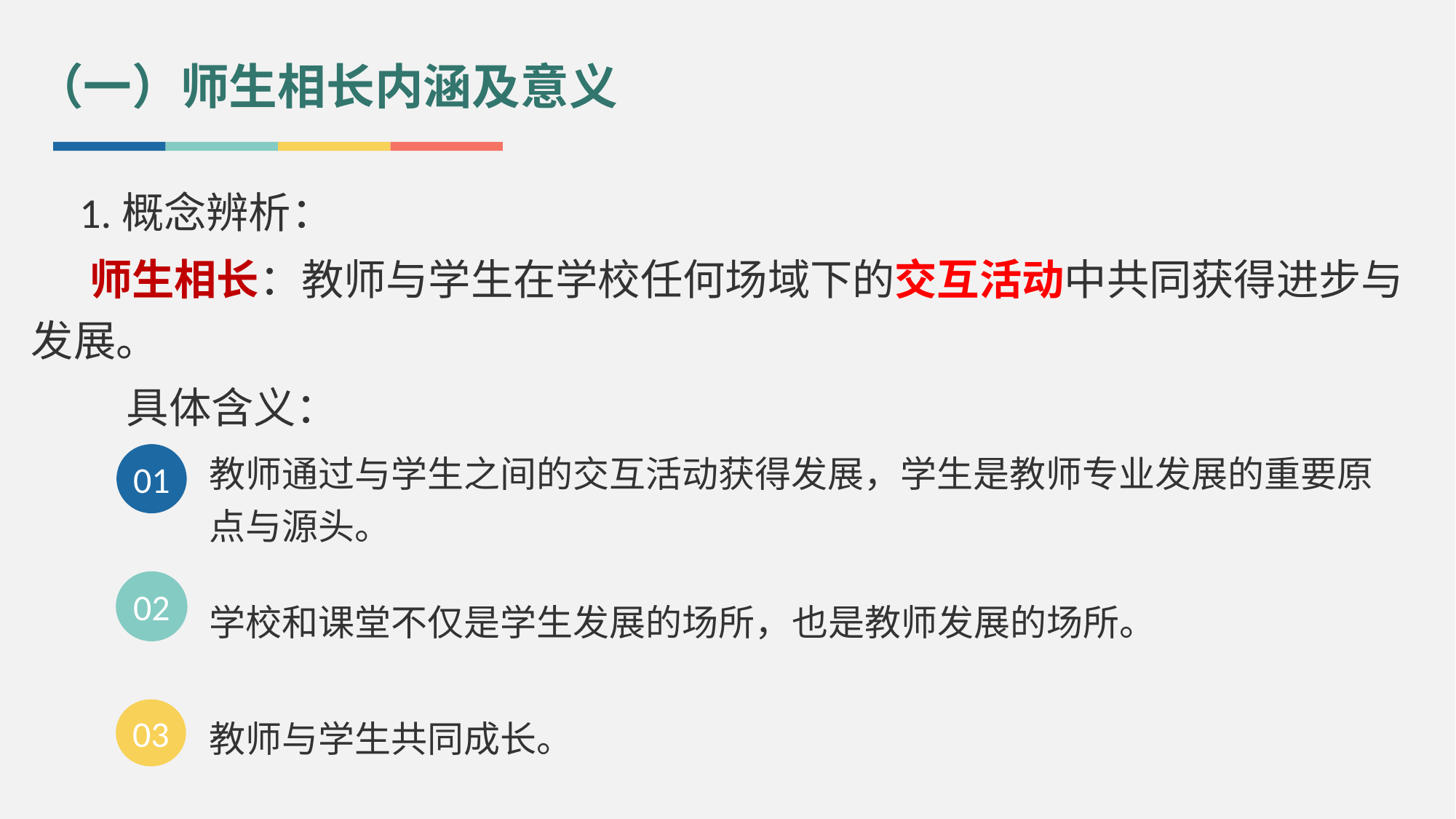

（一）师生相长内涵及意义

     1.概念辨析：
     师生相长：教师与学生在学校任何场域下的交互活动中共同获得进步与发展。
         具体含义：

教师通过与学生之间的交互活动获得发展，学生是教师专业发展的重要原点与源头。
01
02
学校和课堂不仅是学生发展的场所，也是教师发展的场所。
03
教师与学生共同成长。